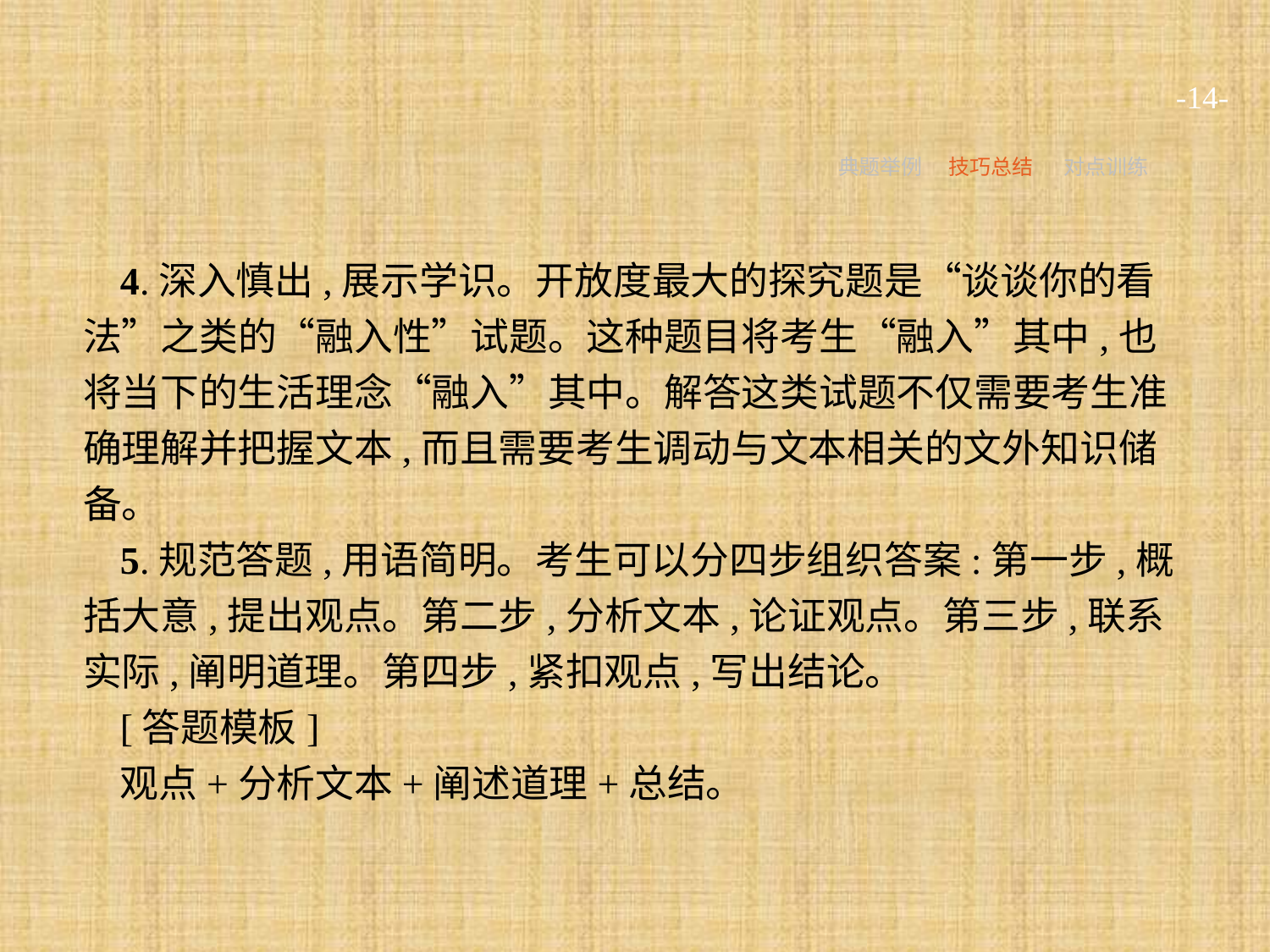

-14-
典题举例
技巧总结
对点训练
4.深入慎出,展示学识。开放度最大的探究题是“谈谈你的看法”之类的“融入性”试题。这种题目将考生“融入”其中,也将当下的生活理念“融入”其中。解答这类试题不仅需要考生准确理解并把握文本,而且需要考生调动与文本相关的文外知识储备。
5.规范答题,用语简明。考生可以分四步组织答案:第一步,概括大意,提出观点。第二步,分析文本,论证观点。第三步,联系实际,阐明道理。第四步,紧扣观点,写出结论。
[答题模板]
观点+分析文本+阐述道理+总结。